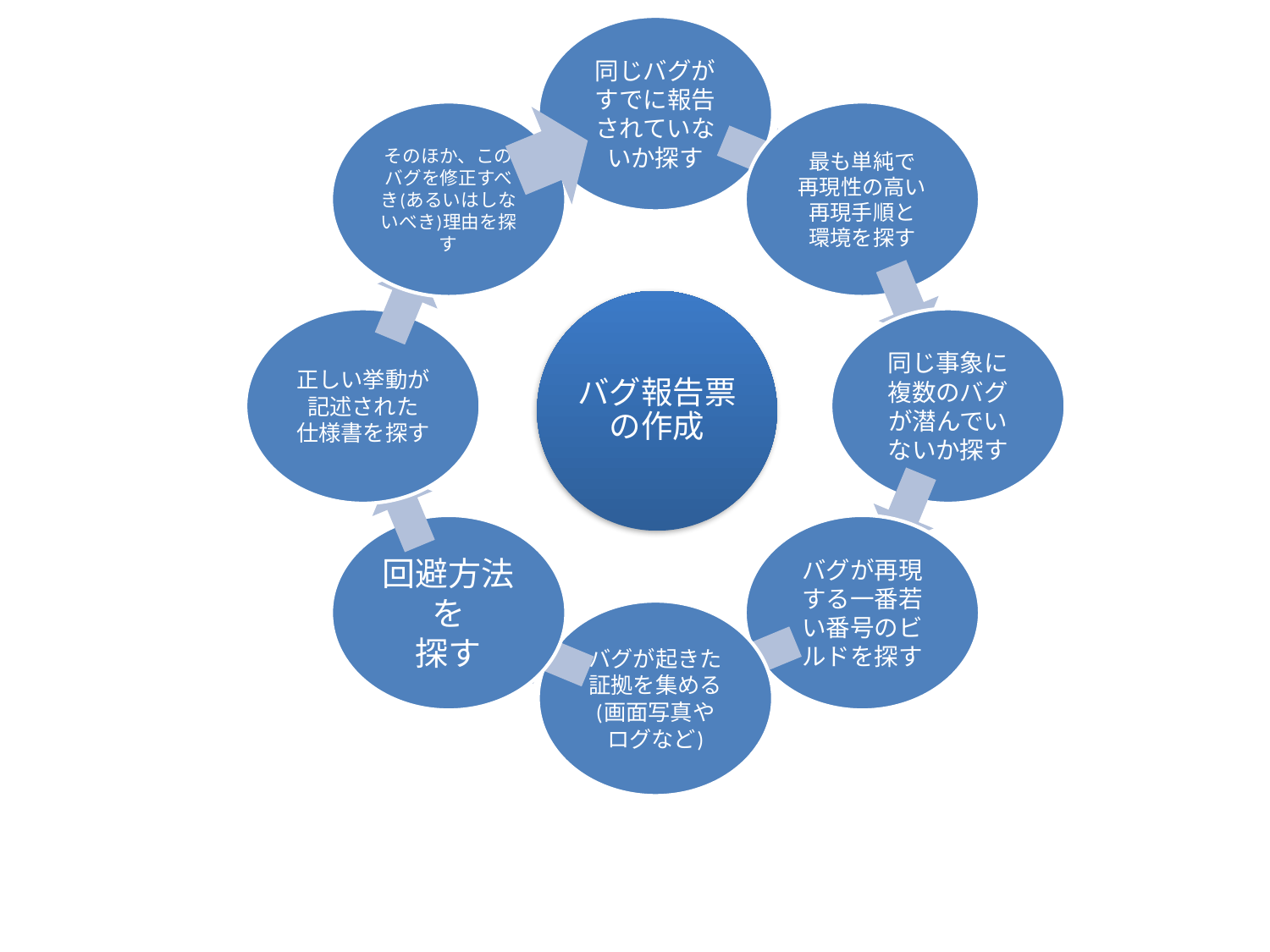

最も単純で
再現性の高い
再現手順と
環境を探す
バグが再現
する一番若い番号のビルドを探す
バグが起きた証拠を集める
(画面写真やログなど)
同じバグが
すでに報告
されていないか探す
回避方法を
探す
正しい挙動が記述された
仕様書を探す
同じ事象に
複数のバグが潜んでいないか探す
そのほか、このバグを修正すべき(あるいはしないべき)理由を探す

バグ報告票
の作成